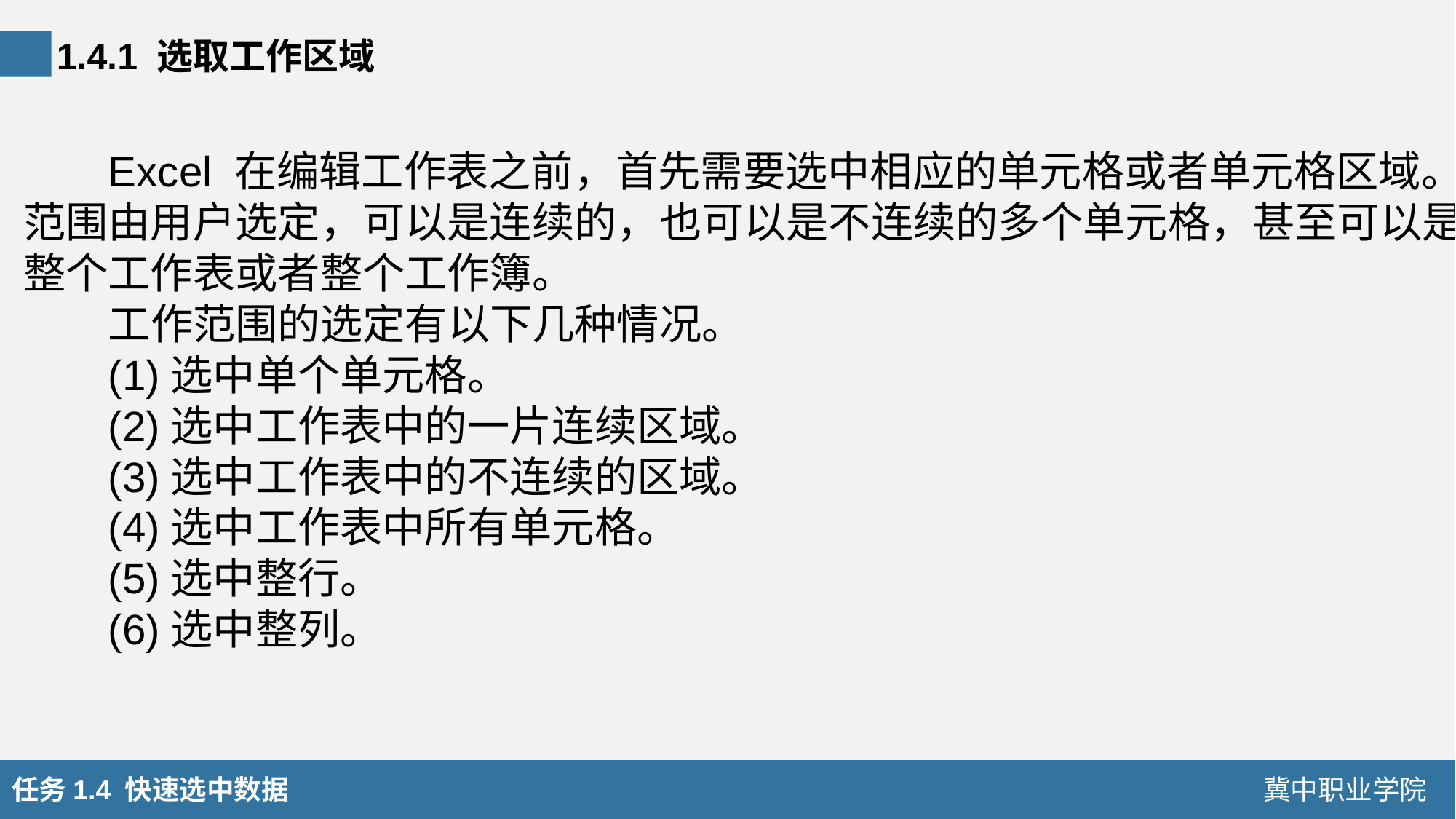

1.4.1 选取工作区域
Excel 在编辑工作表之前，首先需要选中相应的单元格或者单元格区域。范围由用户选定，可以是连续的，也可以是不连续的多个单元格，甚至可以是整个工作表或者整个工作簿。
工作范围的选定有以下几种情况。
(1)选中单个单元格。
(2)选中工作表中的一片连续区域。
(3)选中工作表中的不连续的区域。
(4)选中工作表中所有单元格。
(5)选中整行。
(6)选中整列。

任务1.4 快速选中数据
冀中职业学院